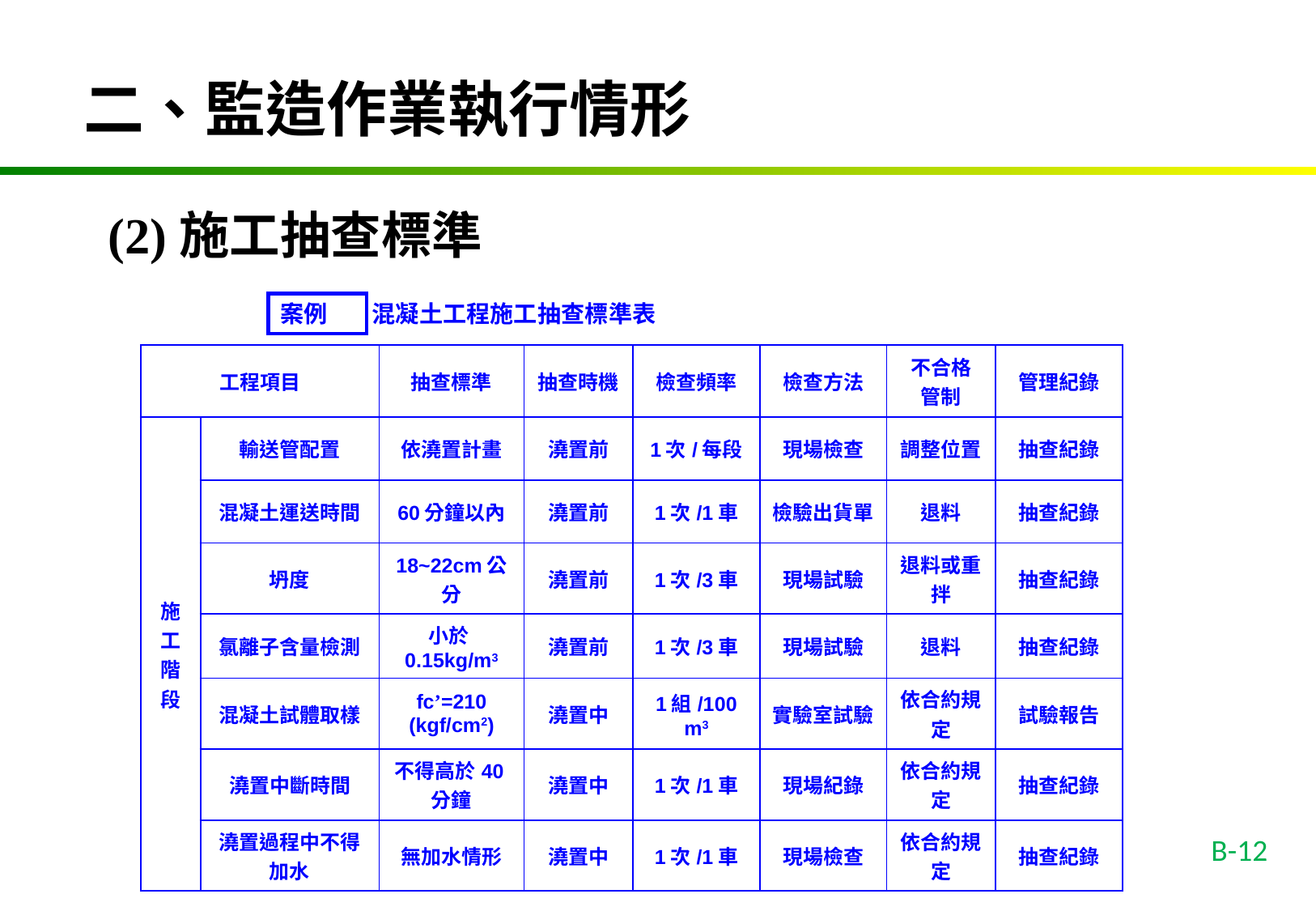

二、監造作業執行情形

(2)施工抽查標準
混凝土工程施工抽查標準表
案例
| 工程項目 |  | 抽查標準 | 抽查時機 | 檢查頻率 | 檢查方法 | 不合格 管制 | 管理紀錄 |
| --- | --- | --- | --- | --- | --- | --- | --- |
| 施工階段 | 輸送管配置 | 依澆置計畫 | 澆置前 | 1次/每段 | 現場檢查 | 調整位置 | 抽查紀錄 |
|  | 混凝土運送時間 | 60分鐘以內 | 澆置前 | 1次/1車 | 檢驗出貨單 | 退料 | 抽查紀錄 |
|  | 坍度 | 18~22cm公分 | 澆置前 | 1次/3車 | 現場試驗 | 退料或重拌 | 抽查紀錄 |
|  | 氯離子含量檢測 | 小於0.15kg/m3 | 澆置前 | 1次/3車 | 現場試驗 | 退料 | 抽查紀錄 |
|  | 混凝土試體取樣 | fc’=210 (kgf/cm2) | 澆置中 | 1組/100 m3 | 實驗室試驗 | 依合約規定 | 試驗報告 |
|  | 澆置中斷時間 | 不得高於40分鐘 | 澆置中 | 1次/1車 | 現場紀錄 | 依合約規定 | 抽查紀錄 |
|  | 澆置過程中不得加水 | 無加水情形 | 澆置中 | 1次/1車 | 現場檢查 | 依合約規定 | 抽查紀錄 |
B-12